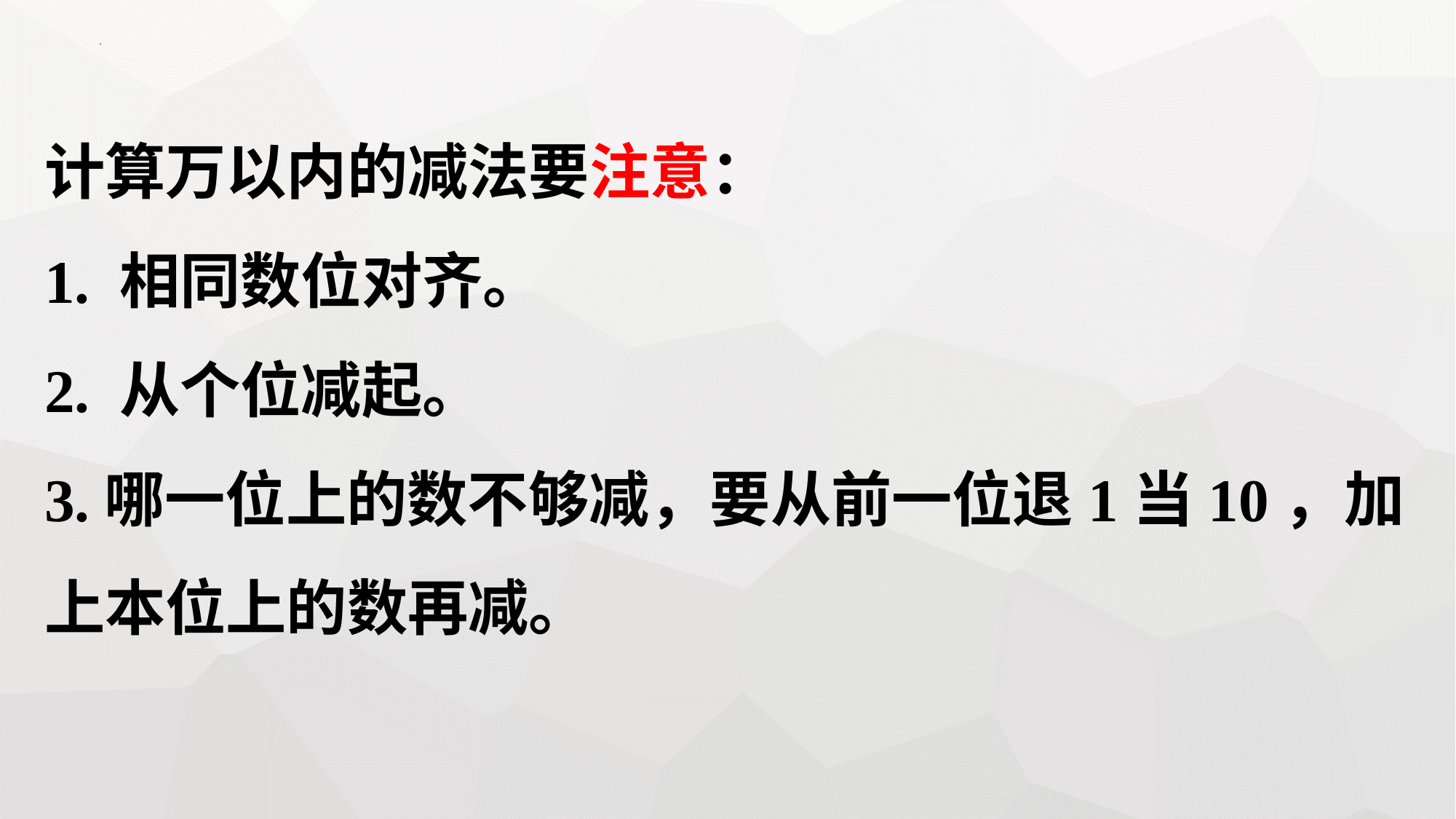

计算万以内的减法要注意：
1. 相同数位对齐。
2. 从个位减起。
3.哪一位上的数不够减，要从前一位退1当10，加上本位上的数再减。